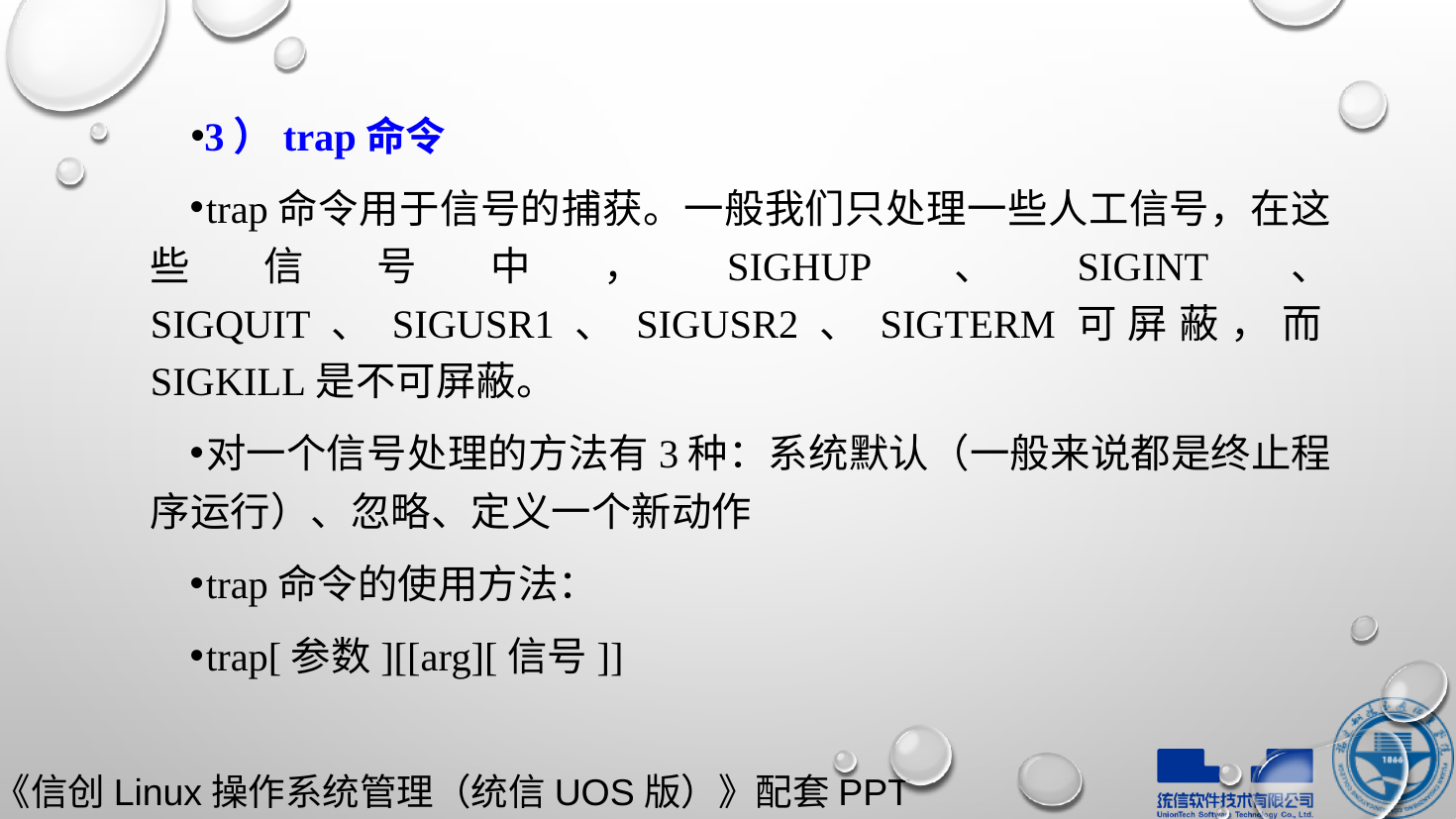

3）trap命令
trap命令用于信号的捕获。一般我们只处理一些人工信号，在这些信号中，SIGHUP、SIGINT、 SIGQUIT、SIGUSR1、SIGUSR2、SIGTERM可屏蔽，而SIGKILL是不可屏蔽。
对一个信号处理的方法有3种：系统默认（一般来说都是终止程序运行）、忽略、定义一个新动作
trap命令的使用方法：
trap[参数][[arg][信号]]